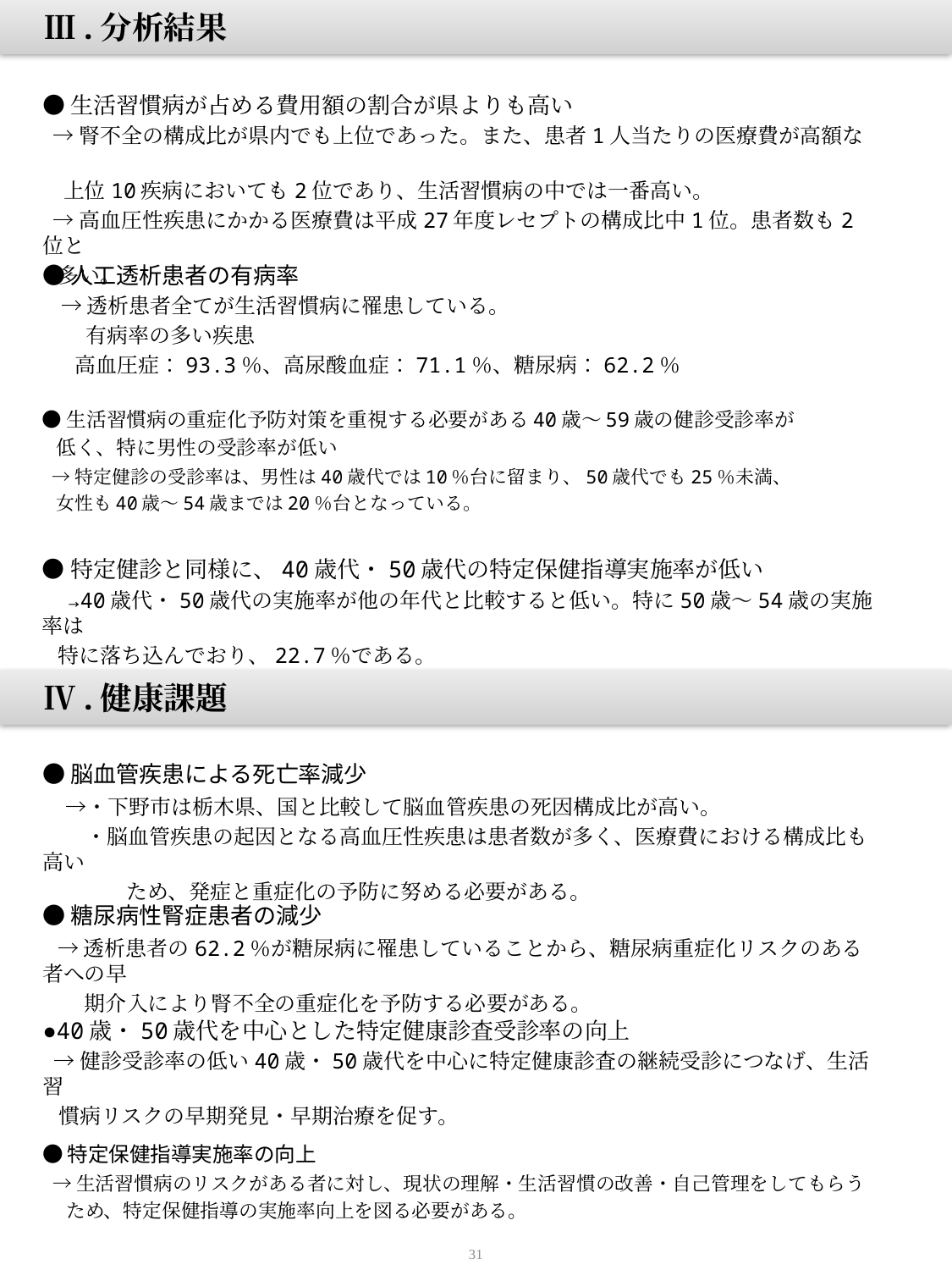

Ⅲ.分析結果
●生活習慣病が占める費用額の割合が県よりも高い
  →腎不全の構成比が県内でも上位であった。また、患者1人当たりの医療費が高額な
　上位10疾病においても2位であり、生活習慣病の中では一番高い。
  →高血圧性疾患にかかる医療費は平成27年度レセプトの構成比中1位。患者数も2位と
  多い。
●人工透析患者の有病率
    →透析患者全てが生活習慣病に罹患している。
       有病率の多い疾患
     高血圧症：93.3％、高尿酸血症：71.1％、糖尿病：62.2％
●生活習慣病の重症化予防対策を重視する必要がある40歳～59歳の健診受診率が
  低く、特に男性の受診率が低い
  →特定健診の受診率は、男性は40歳代では10％台に留まり、50歳代でも25％未満、
  女性も40歳～54歳までは20％台となっている。

●特定健診と同様に、40歳代・50歳代の特定保健指導実施率が低い
  →40歳代・50歳代の実施率が他の年代と比較すると低い。特に50歳～54歳の実施率は
  特に落ち込んでおり、22.7％である。
　Ⅳ.健康課題
●脳血管疾患による死亡率減少
　→・下野市は栃木県、国と比較して脳血管疾患の死因構成比が高い。
       ・脳血管疾患の起因となる高血圧性疾患は患者数が多く、医療費における構成比も高い
　　　　ため、発症と重症化の予防に努める必要がある。
●糖尿病性腎症患者の減少
   →透析患者の62.2％が糖尿病に罹患していることから、糖尿病重症化リスクのある者への早
　　期介入により腎不全の重症化を予防する必要がある。
●40歳・50歳代を中心とした特定健康診査受診率の向上
  →健診受診率の低い40歳・50歳代を中心に特定健康診査の継続受診につなげ、生活習
  慣病リスクの早期発見・早期治療を促す。
●特定保健指導実施率の向上
  →生活習慣病のリスクがある者に対し、現状の理解・生活習慣の改善・自己管理をしてもらう
　 ため、特定保健指導の実施率向上を図る必要がある。
31